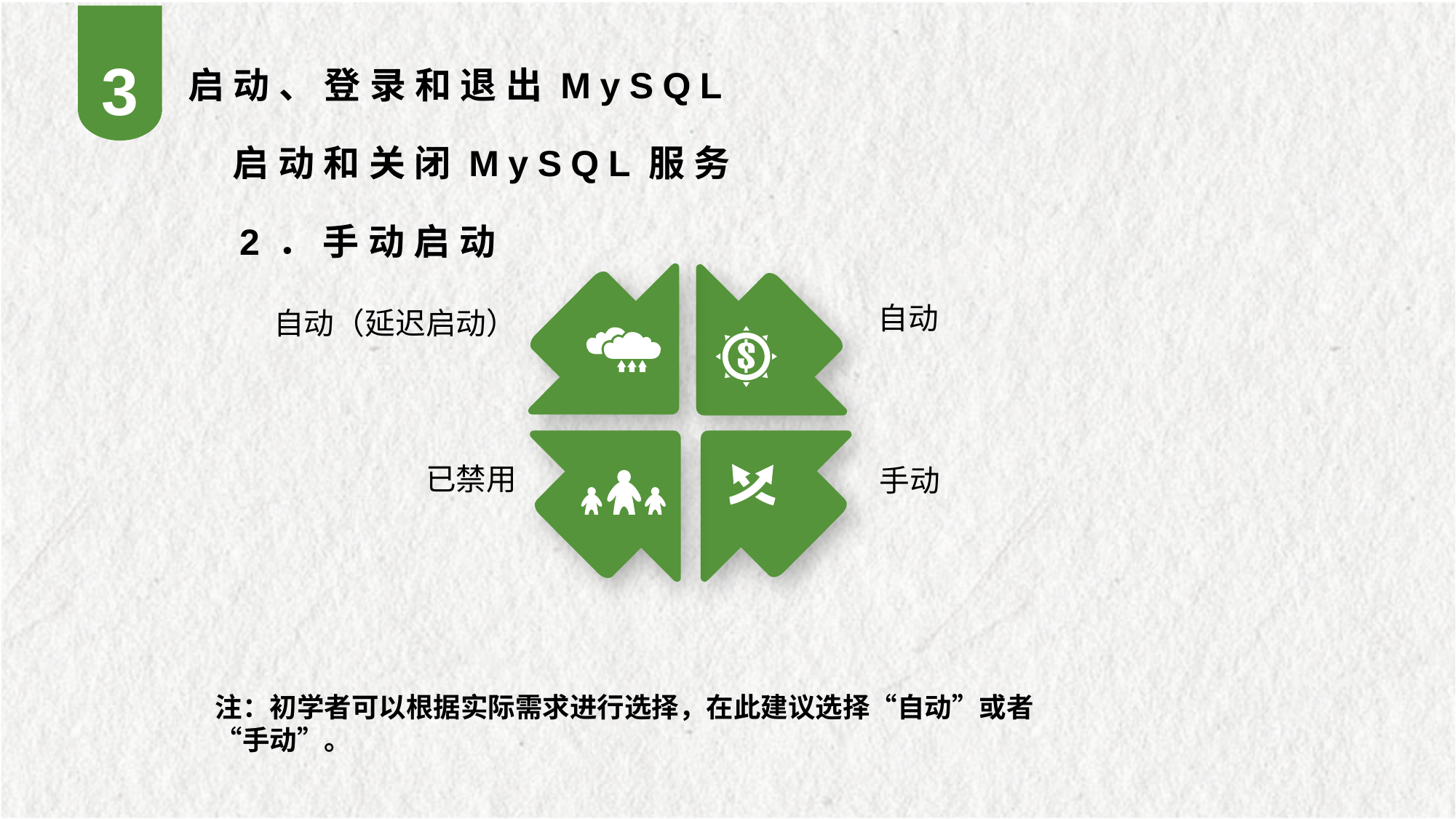

3

 启动和关闭MySQL服务
启动、登录和退出MySQL
2．手动启动

自动
自动（延迟启动）

已禁用
手动
注：初学者可以根据实际需求进行选择，在此建议选择“自动”或者“手动”。